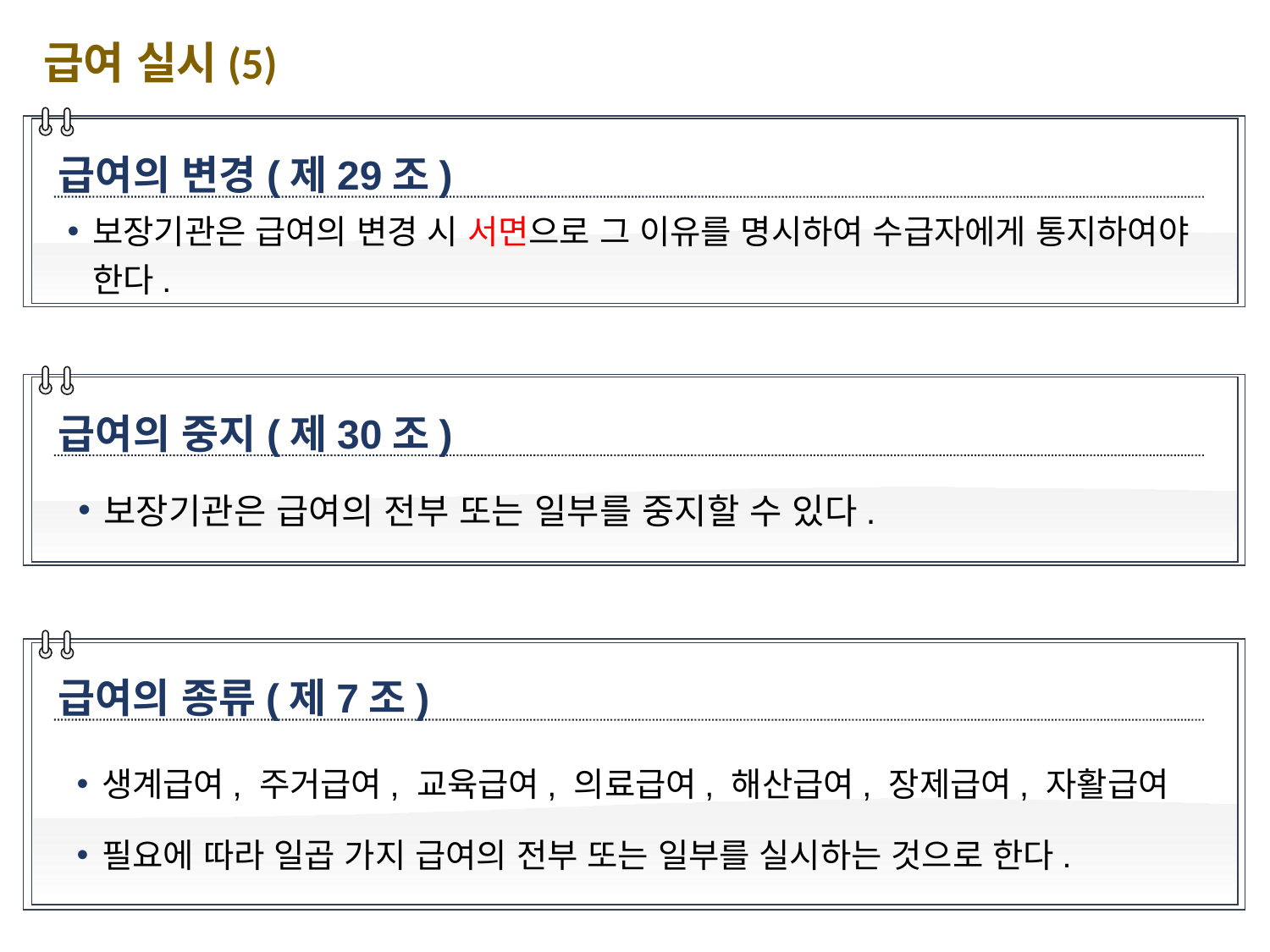

급여 실시(5)

급여의 변경(제29조)

보장기관은 급여의 변경 시 서면으로 그 이유를 명시하여 수급자에게 통지하여야 한다.

급여의 중지(제30조)

보장기관은 급여의 전부 또는 일부를 중지할 수 있다.

급여의 종류(제7조)

생계급여, 주거급여, 교육급여, 의료급여, 해산급여, 장제급여, 자활급여
필요에 따라 일곱 가지 급여의 전부 또는 일부를 실시하는 것으로 한다.